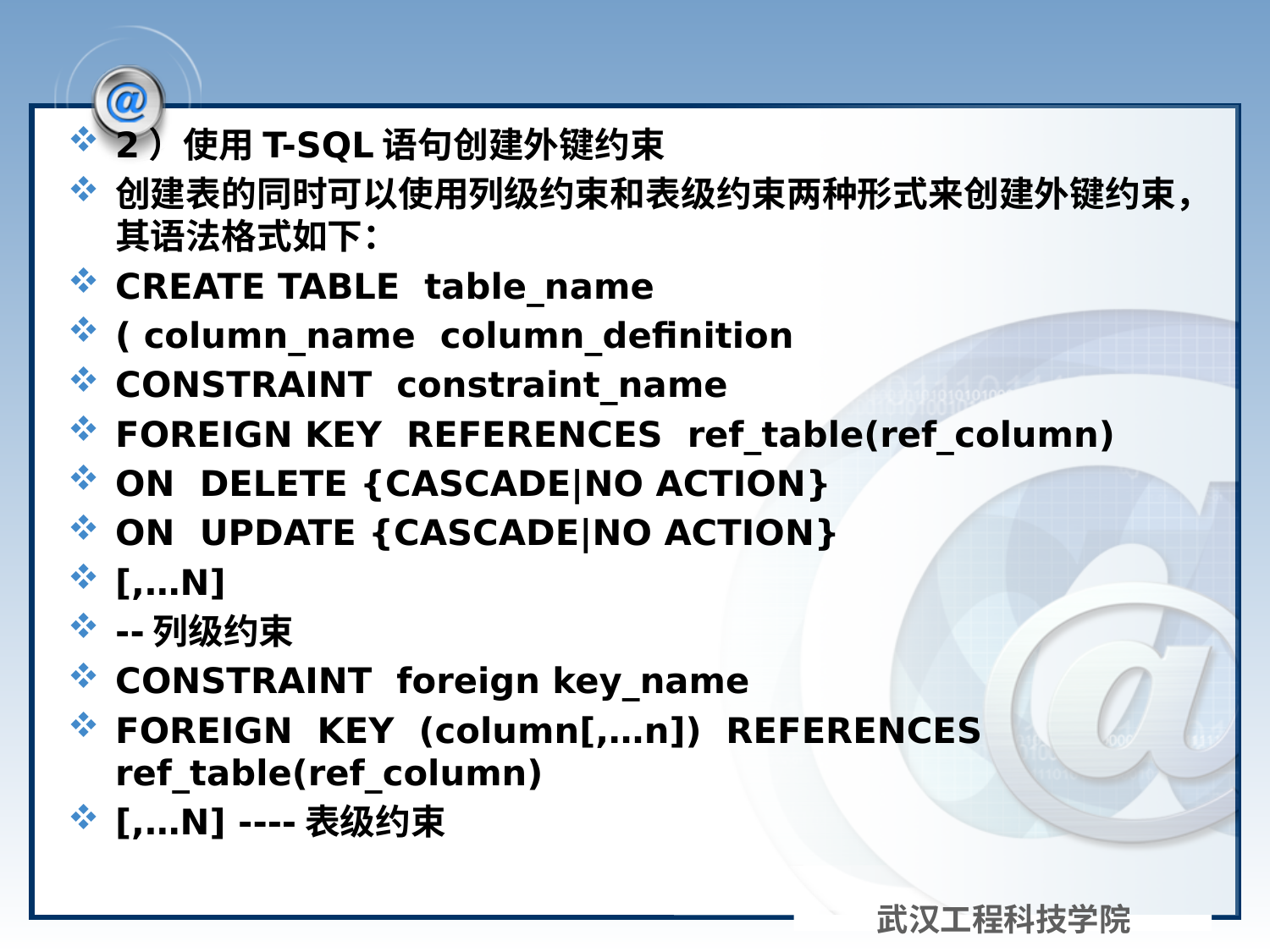

#
2）使用T-SQL语句创建外键约束
创建表的同时可以使用列级约束和表级约束两种形式来创建外键约束，其语法格式如下：
CREATE TABLE  table_name
( column_name  column_definition
CONSTRAINT  constraint_name
FOREIGN KEY  REFERENCES  ref_table(ref_column)
ON  DELETE {CASCADE|NO ACTION}
ON  UPDATE {CASCADE|NO ACTION}
[,…N]
--列级约束
CONSTRAINT  foreign key_name
FOREIGN  KEY  (column[,…n])  REFERENCES  ref_table(ref_column)
[,…N] ----表级约束

武汉工程科技学院